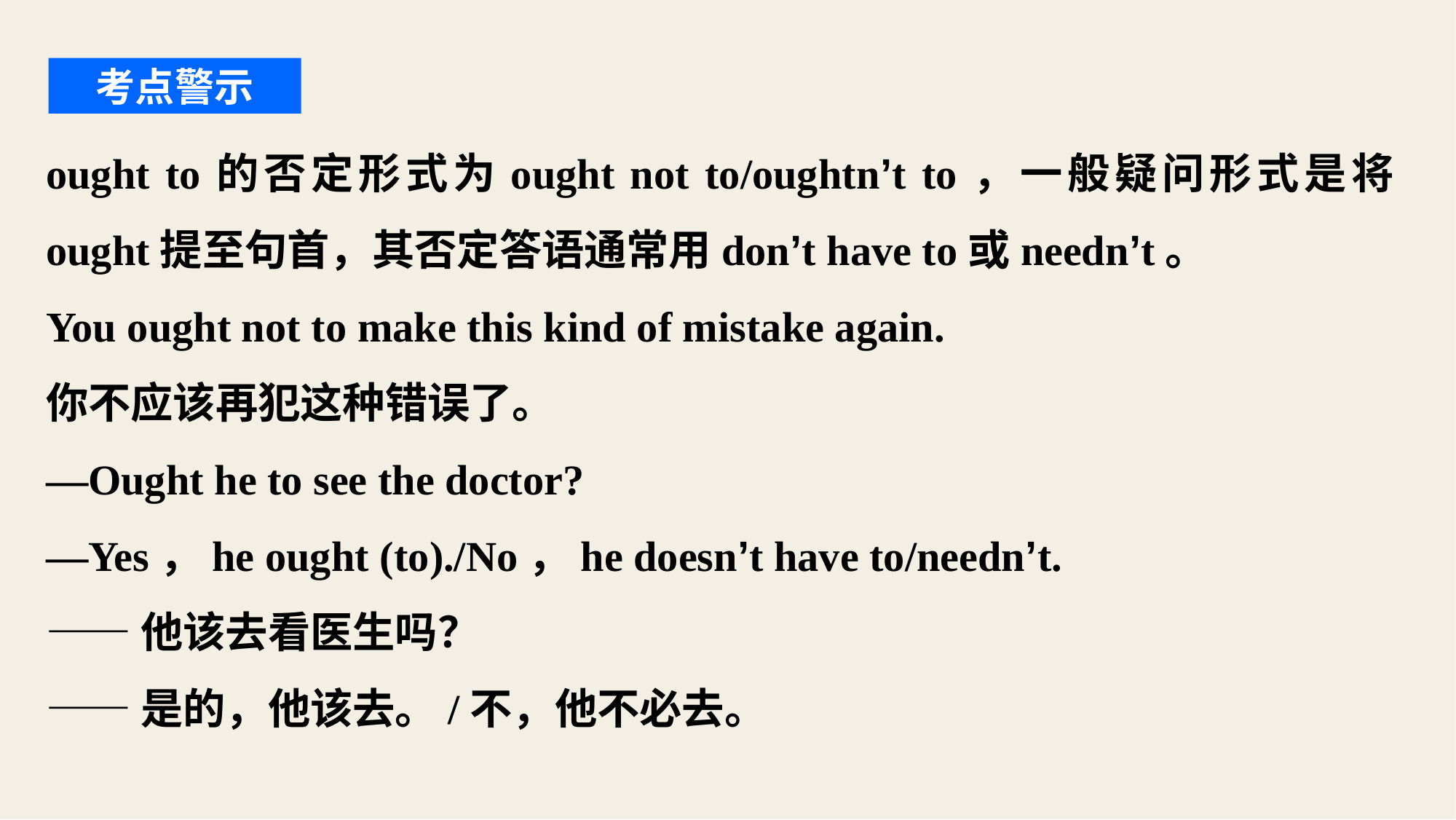

考点警示
ought to的否定形式为ought not to/oughtn’t to，一般疑问形式是将ought提至句首，其否定答语通常用don’t have to或needn’t。
You ought not to make this kind of mistake again.
你不应该再犯这种错误了。
—Ought he to see the doctor?
—Yes，he ought (to)./No，he doesn’t have to/needn’t.
——他该去看医生吗？
——是的，他该去。/不，他不必去。